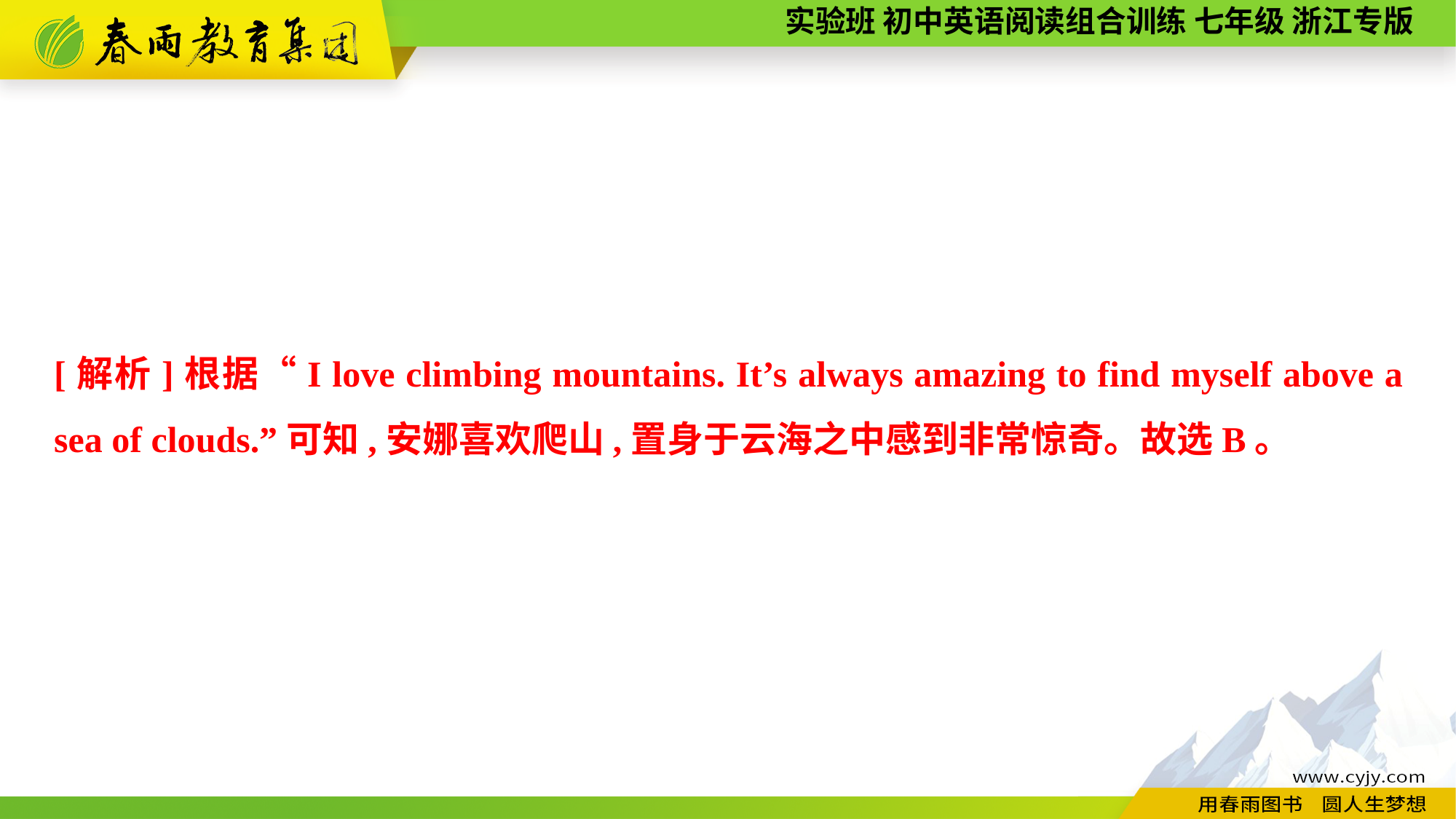

[解析]根据“I love climbing mountains. It’s always amazing to find myself above a sea of clouds.”可知,安娜喜欢爬山,置身于云海之中感到非常惊奇。故选B。